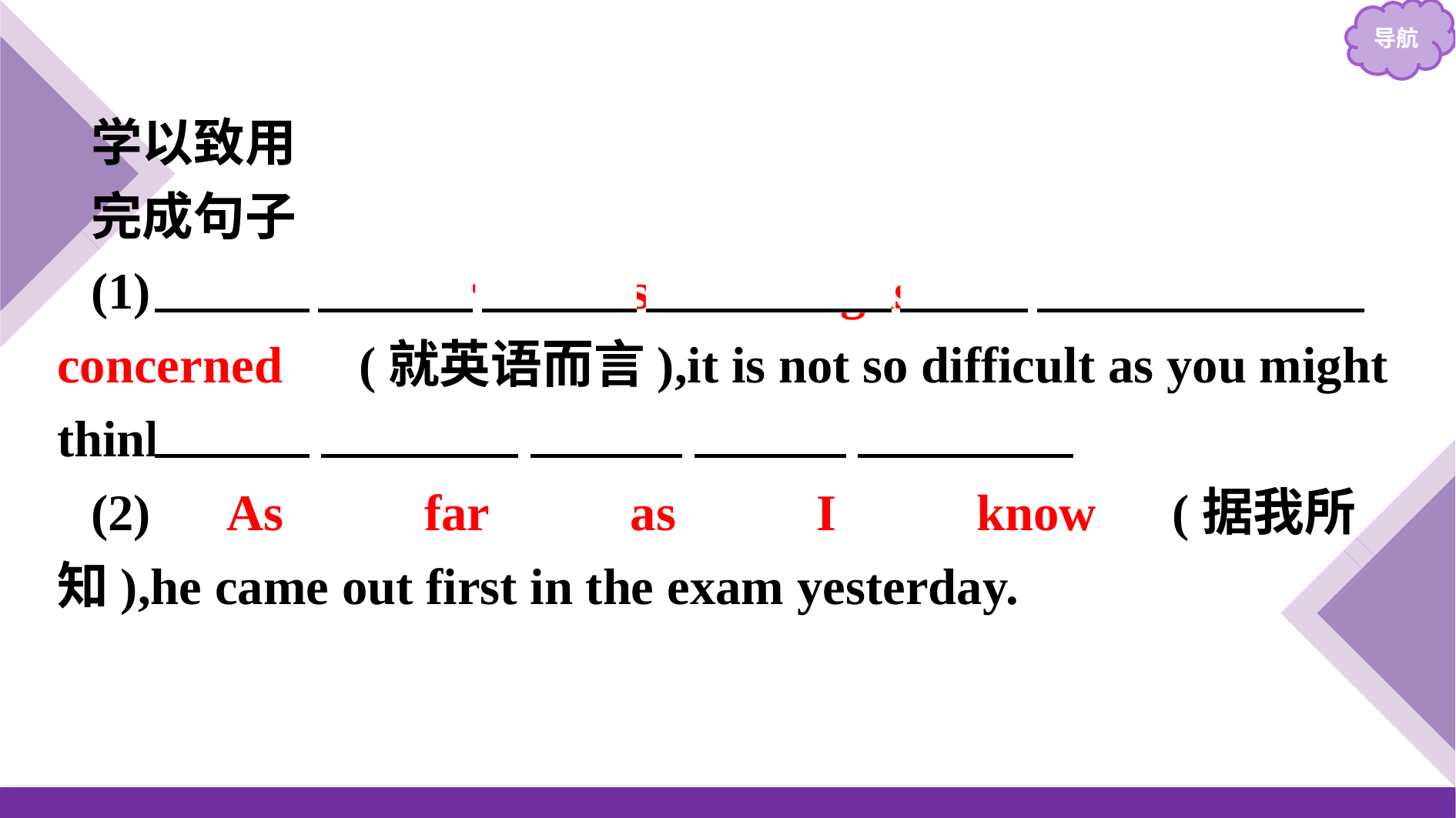

学以致用
完成句子
(1)　As　　far　　as　　English　　is　　concerned　(就英语而言),it is not so difficult as you might think.
(2)　As　 　far　 　as　 　I　 　know　(据我所知),he came out first in the exam yesterday.